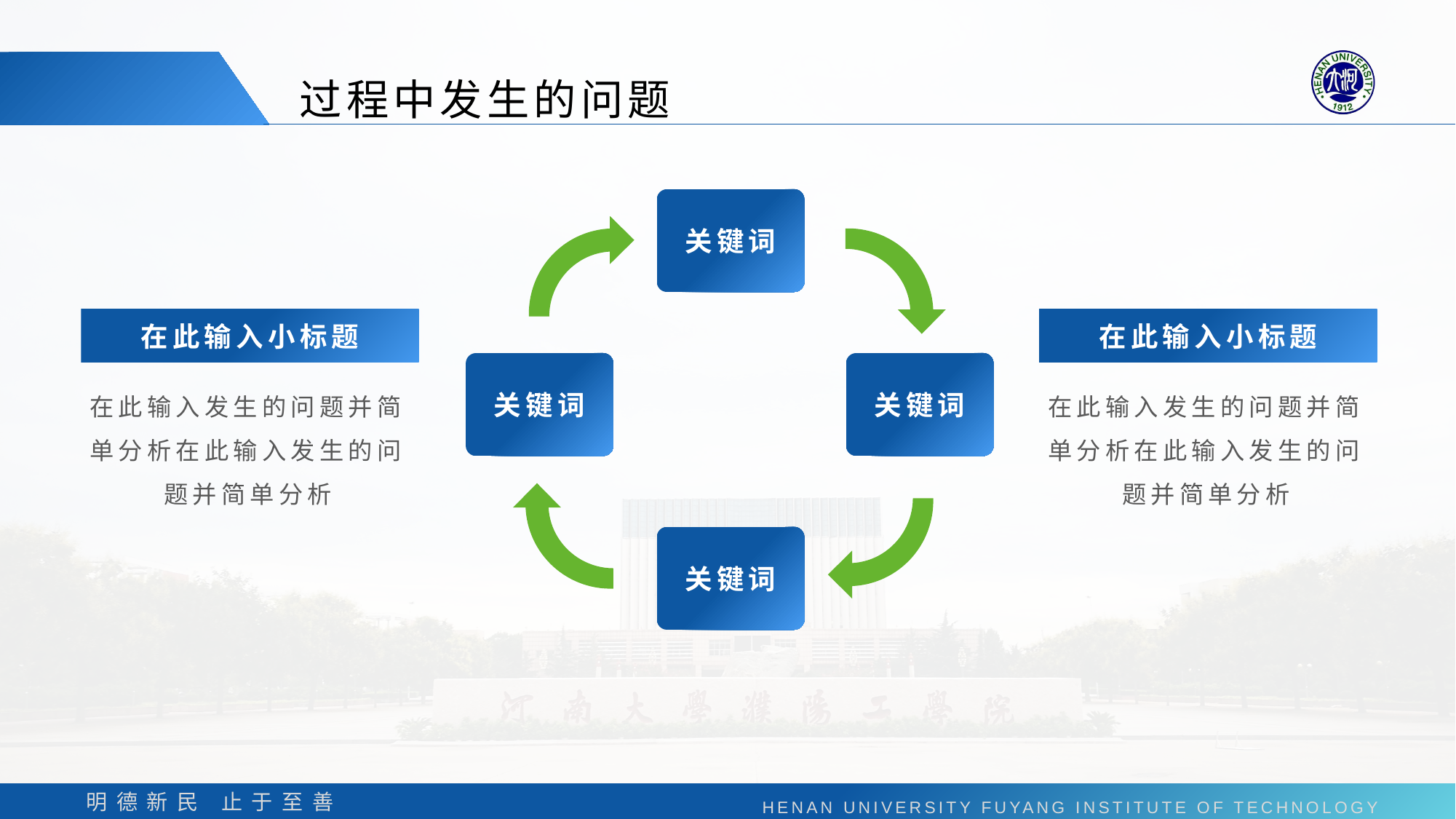

过程中发生的问题
关键词

关键词
关键词

关键词
在此输入小标题
在此输入小标题
在此输入发生的问题并简单分析在此输入发生的问题并简单分析
在此输入发生的问题并简单分析在此输入发生的问题并简单分析